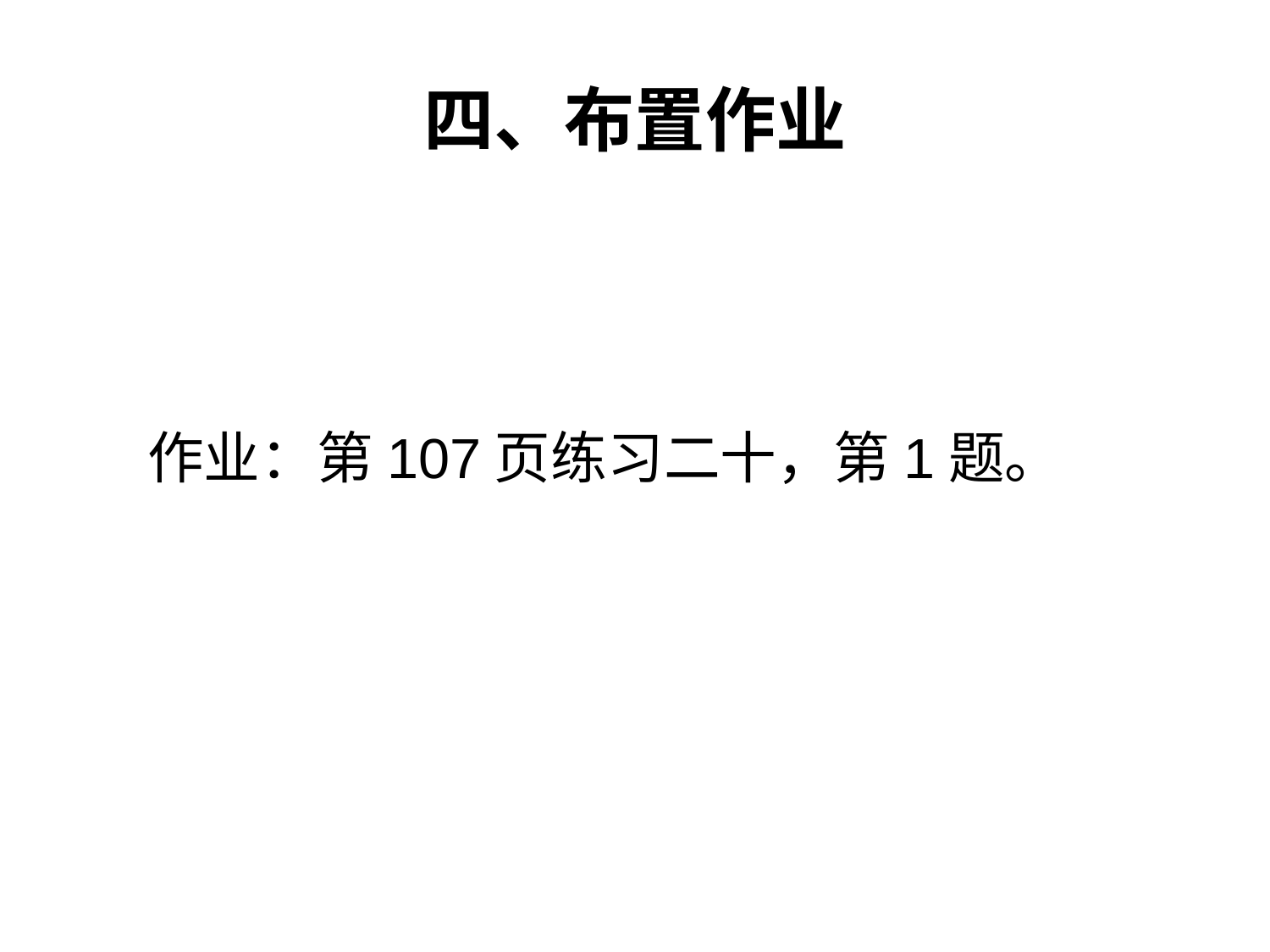

四、布置作业
作业：第107页练习二十，第1题。
绿色圃中小学教育网http://www.lspjy.com
绿色圃中小学教育网http://www.lspjy.com
绿色圃中小学教育网http://www.lspjy.com